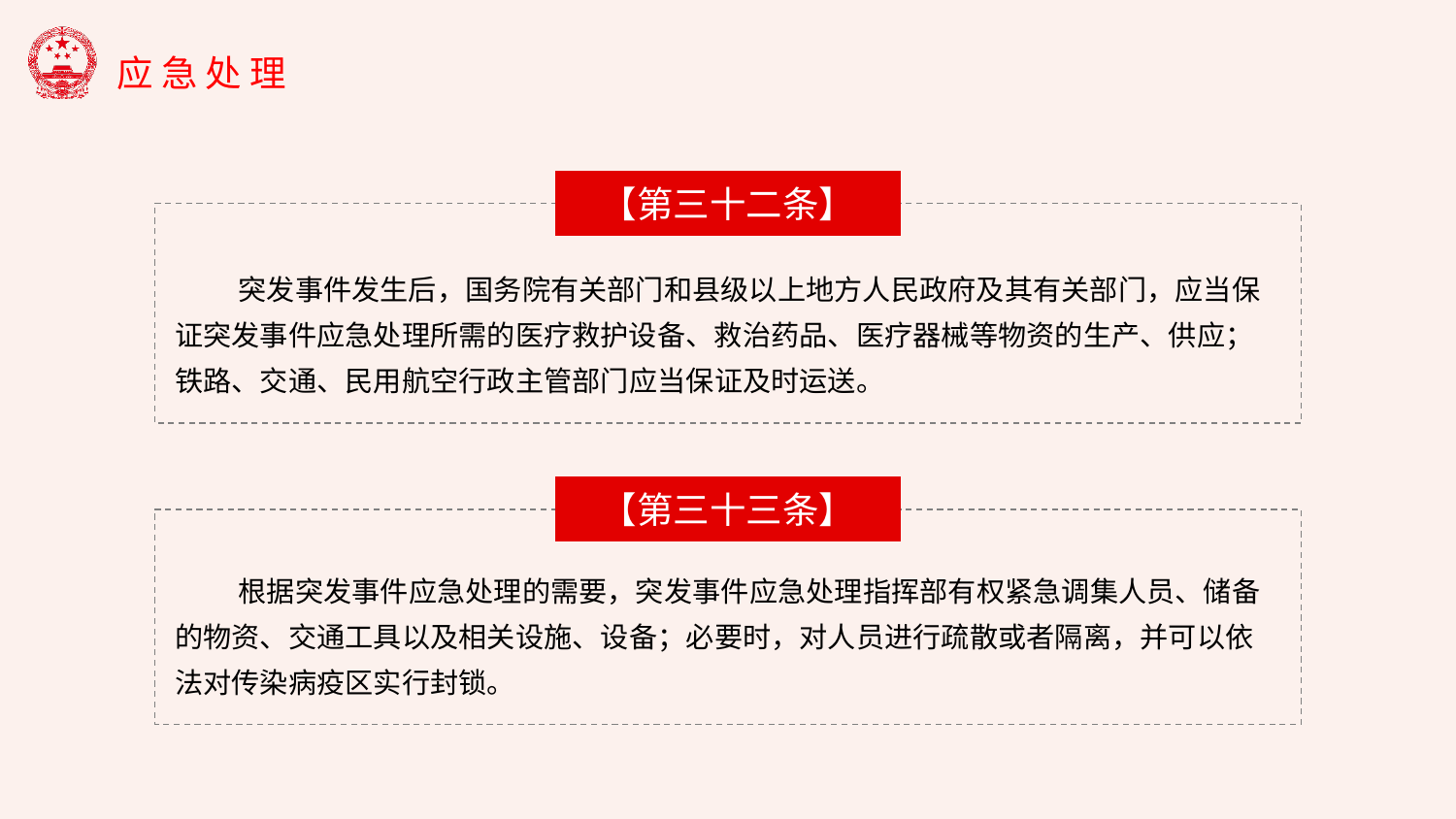

【第三十二条】

         突发事件发生后，国务院有关部门和县级以上地方人民政府及其有关部门，应当保证突发事件应急处理所需的医疗救护设备、救治药品、医疗器械等物资的生产、供应；铁路、交通、民用航空行政主管部门应当保证及时运送。
【第三十三条】

         根据突发事件应急处理的需要，突发事件应急处理指挥部有权紧急调集人员、储备的物资、交通工具以及相关设施、设备；必要时，对人员进行疏散或者隔离，并可以依法对传染病疫区实行封锁。